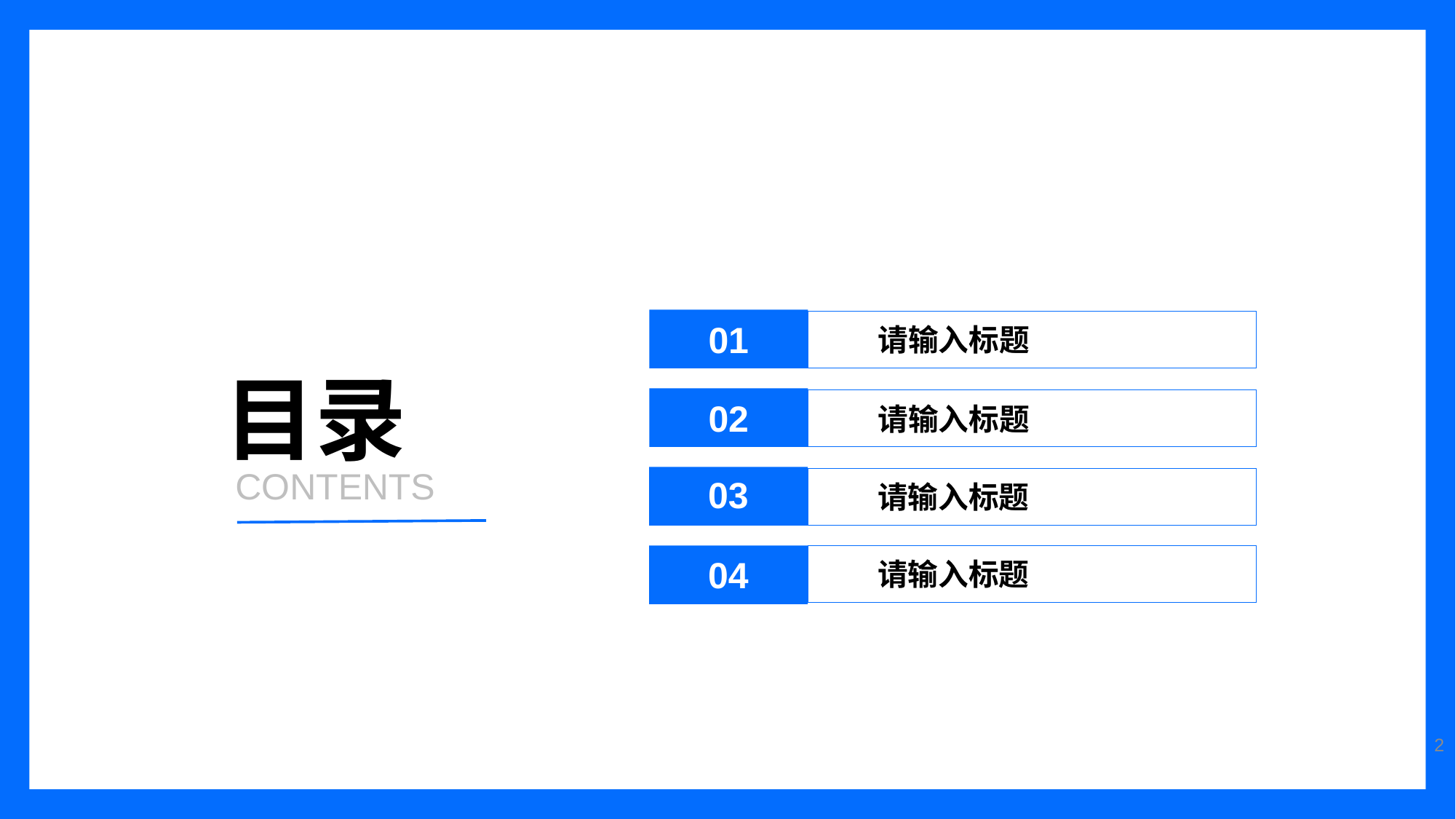

01

请输入标题
目录

02

请输入标题
CONTENTS

03

请输入标题

04
请输入标题
2